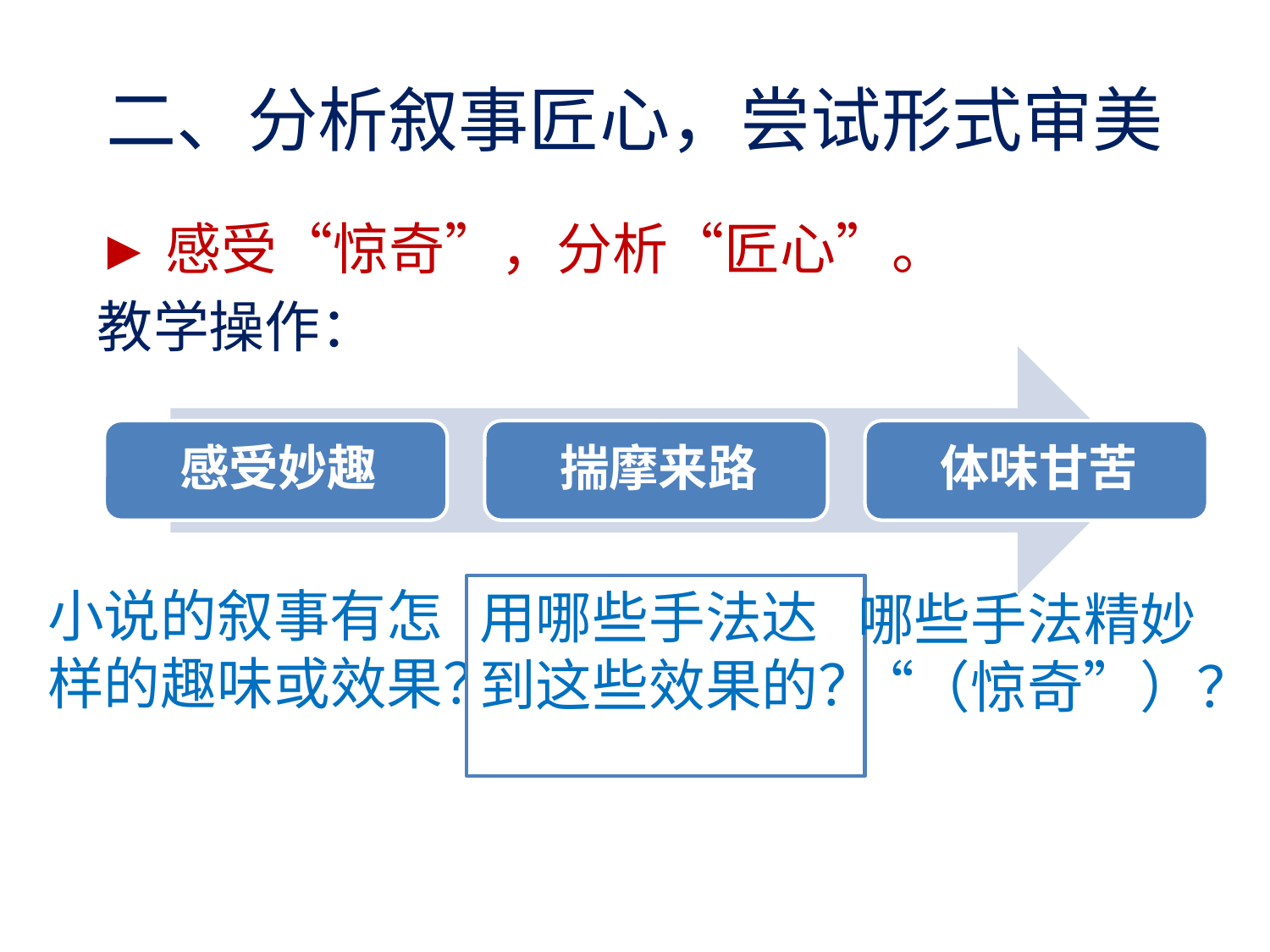

# 二、分析叙事匠心，尝试形式审美
►感受“惊奇”，分析“匠心”。
教学操作：

感受妙趣
揣摩来路
体味甘苦
小说的叙事有怎样的趣味或效果？
用哪些手法达到这些效果的？
哪些手法精妙“（惊奇”）？